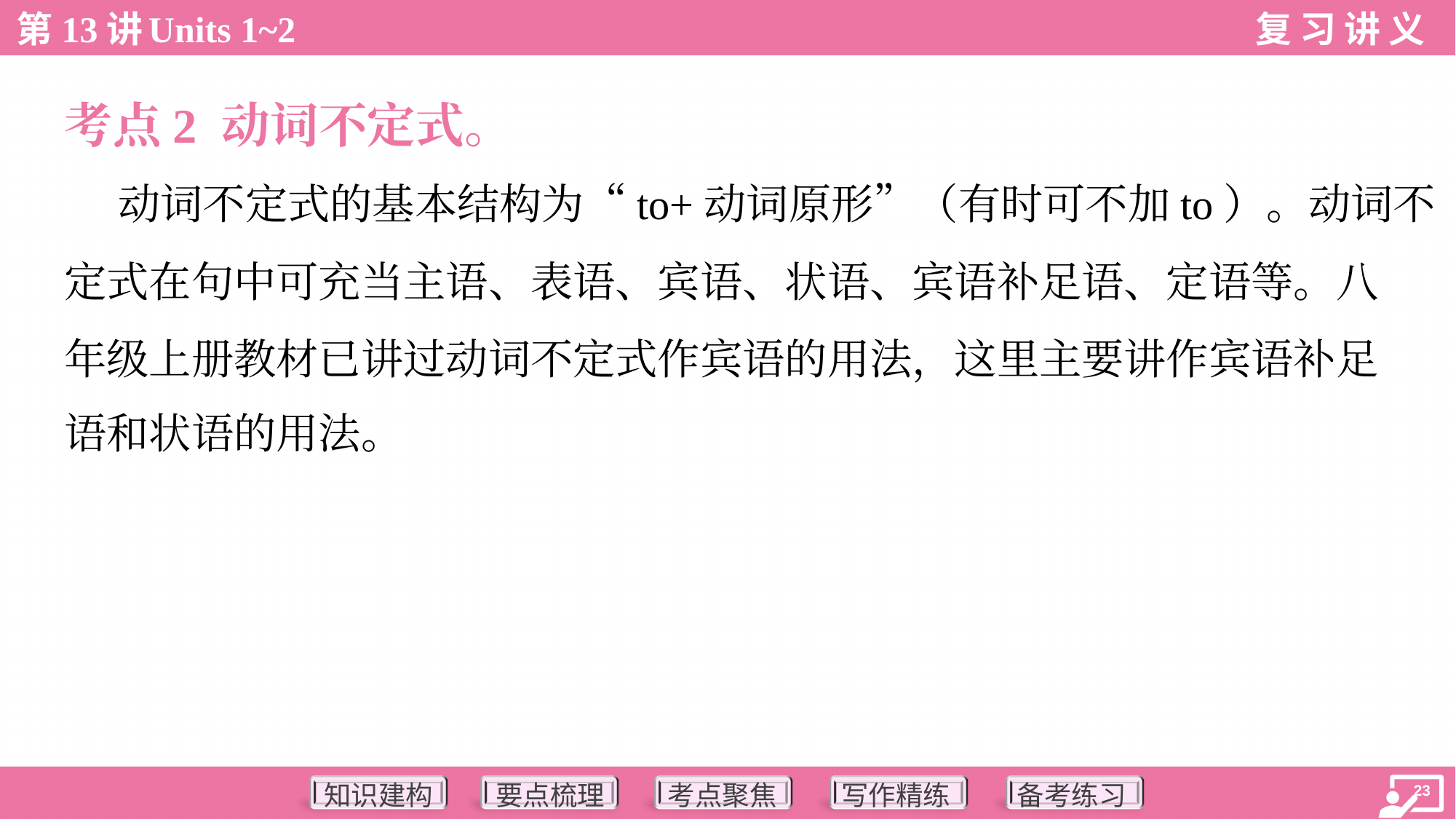

考点2 动词不定式。
    动词不定式的基本结构为“to+动词原形”（有时可不加to）。动词不
定式在句中可充当主语、表语、宾语、状语、宾语补足语、定语等。八
年级上册教材已讲过动词不定式作宾语的用法，这里主要讲作宾语补足
语和状语的用法。